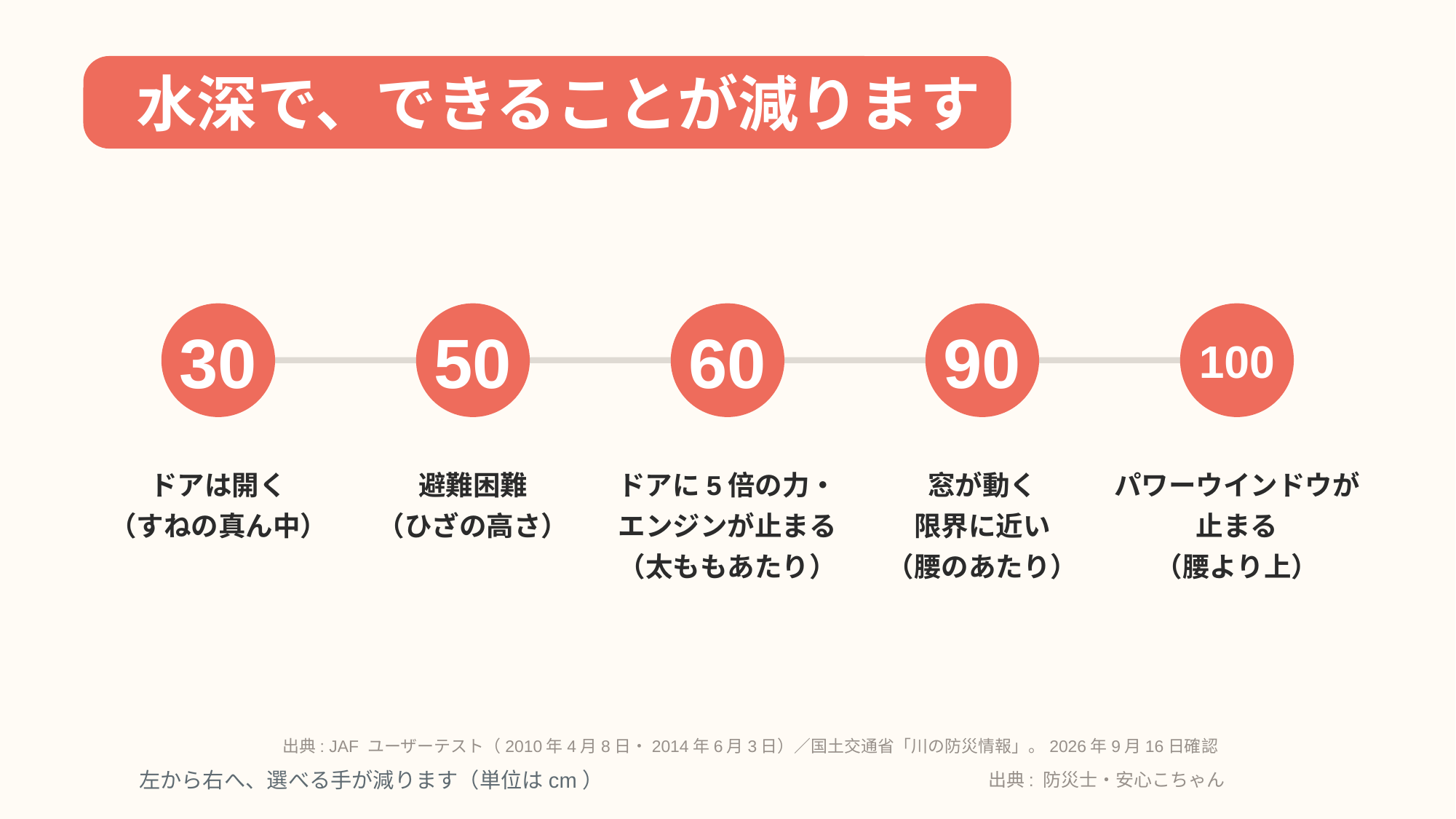

水深で、できることが減ります

30

50

60

90

100

ドアは開く
（すねの真ん中）
避難困難
（ひざの高さ）
ドアに5倍の力・
エンジンが止まる
（太ももあたり）
窓が動く
限界に近い
（腰のあたり）
パワーウインドウが
止まる
（腰より上）
出典: JAF ユーザーテスト（2010年4月8日・2014年6月3日）／国土交通省「川の防災情報」。2026年9月16日確認
左から右へ、選べる手が減ります（単位はcm）
出典: 防災士・安心こちゃん